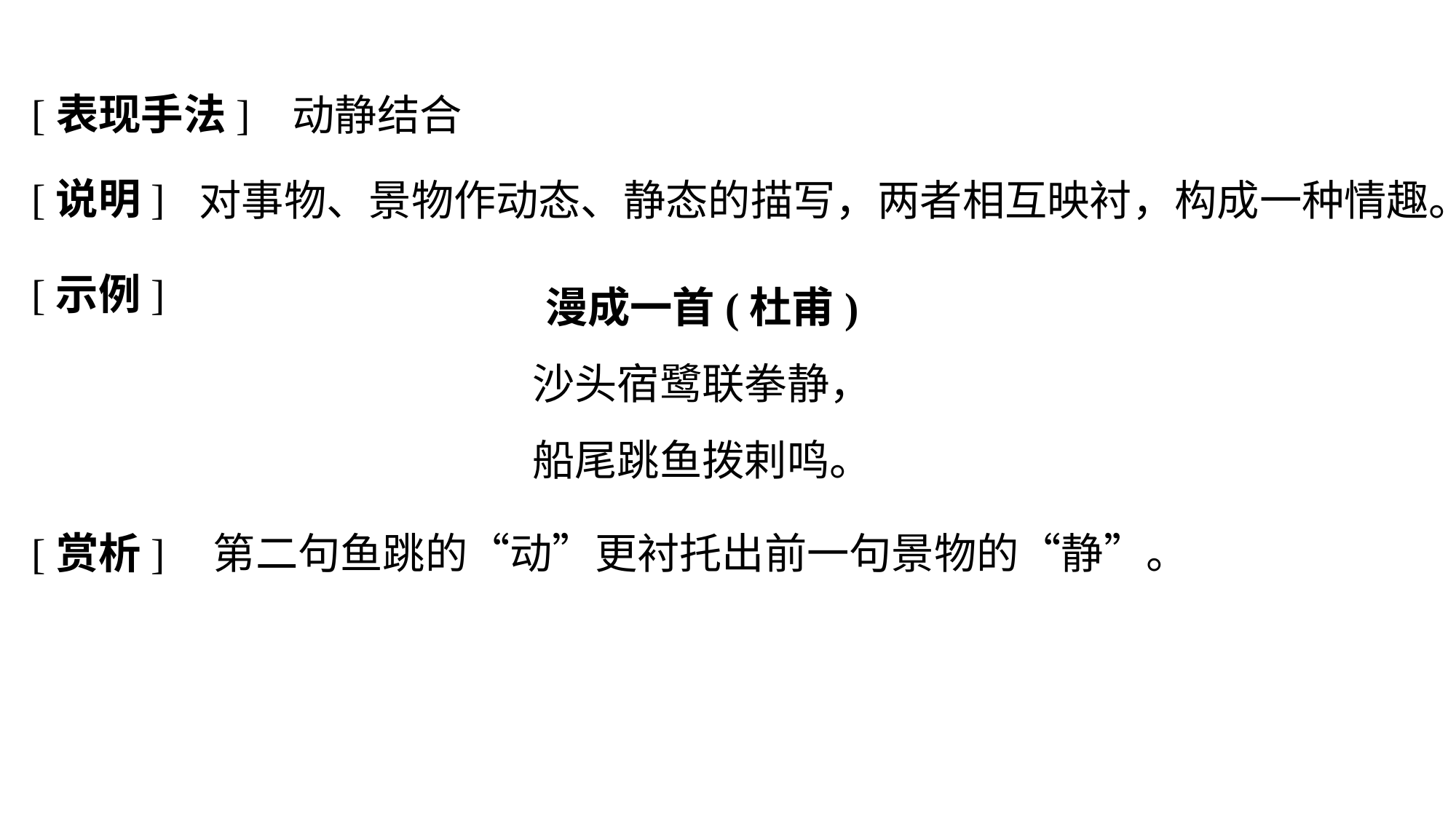

[表现手法]
动静结合
[说明]
	    对事物、景物作动态、静态的描写，两者相互映衬，构成一种情趣。
[示例]
漫成一首(杜甫)
沙头宿鹭联拳静，
船尾跳鱼拨剌鸣。
[赏析]
第二句鱼跳的“动”更衬托出前一句景物的“静”。